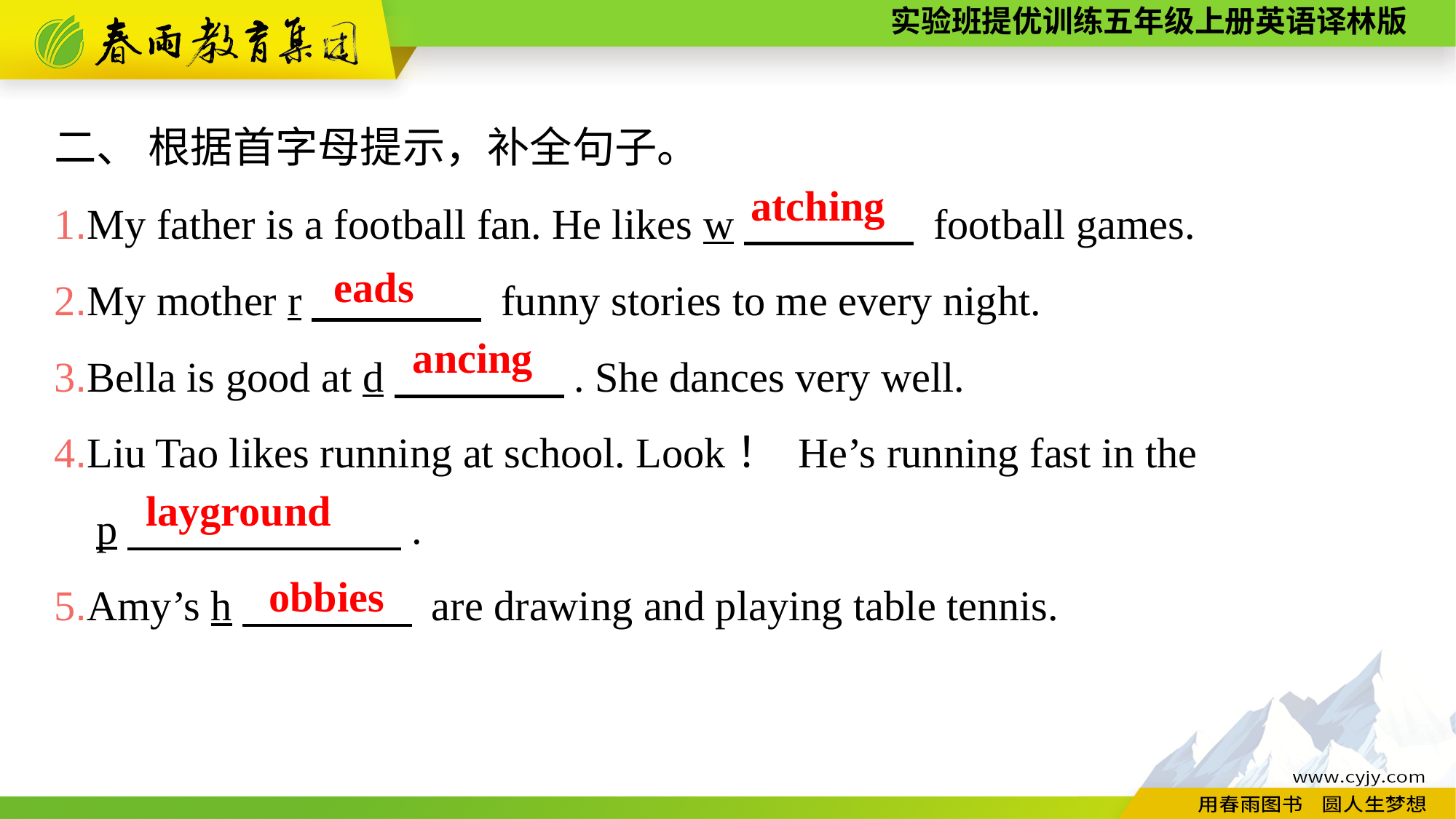

二、 根据首字母提示，补全句子。
1.My father is a football fan. He likes w　　　　 football games.
2.My mother r　　　　 funny stories to me every night.
3.Bella is good at d　　　　. She dances very well.
4.Liu Tao likes running at school. Look！ He’s running fast in the
    p　           　　　.
5.Amy’s h　　　　 are drawing and playing table tennis.
atching
eads
ancing
layground
obbies